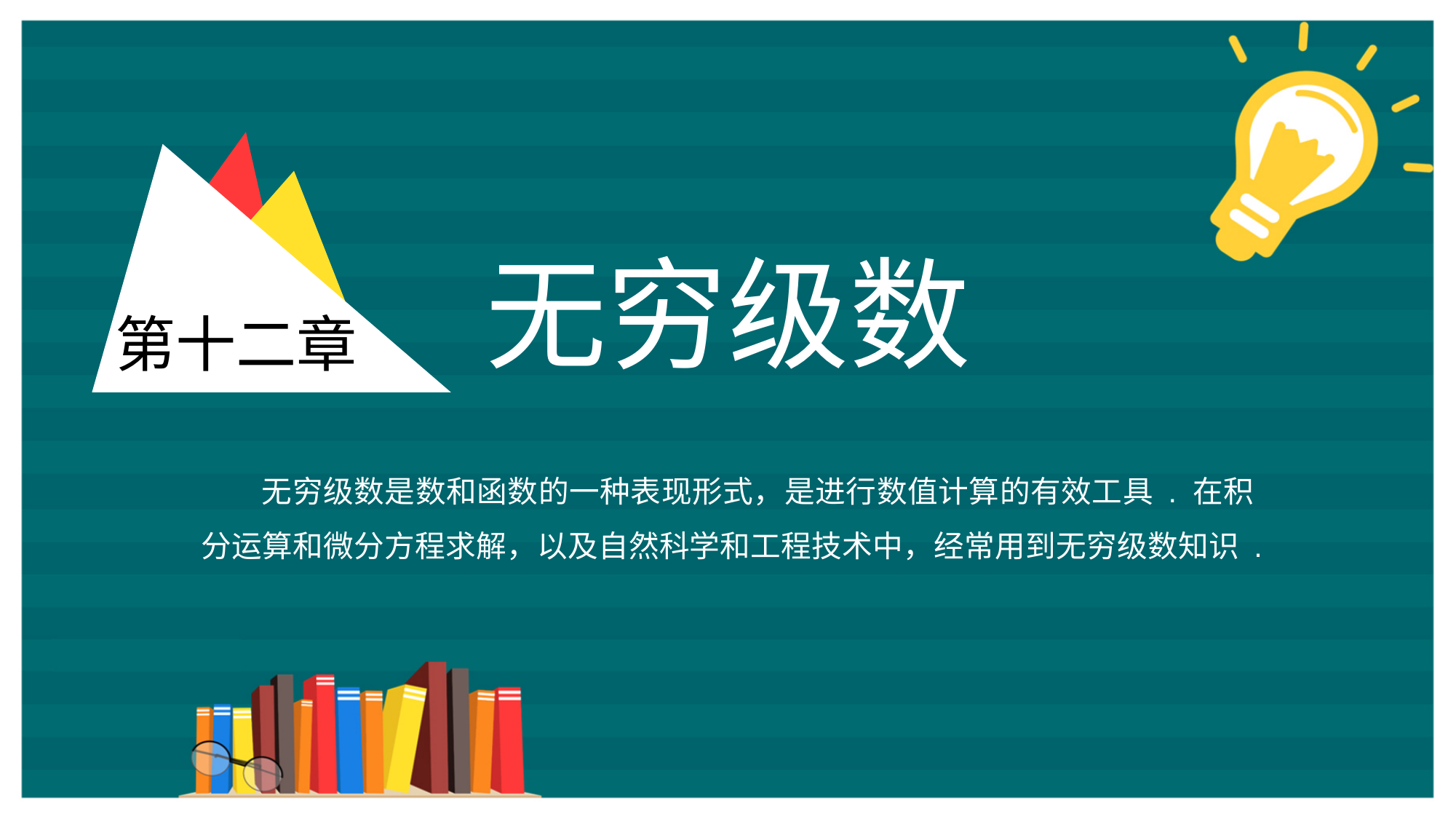

第十二章
无穷级数
无穷级数是数和函数的一种表现形式，是进行数值计算的有效工具 . 在积分运算和微分方程求解，以及自然科学和工程技术中，经常用到无穷级数知识 .